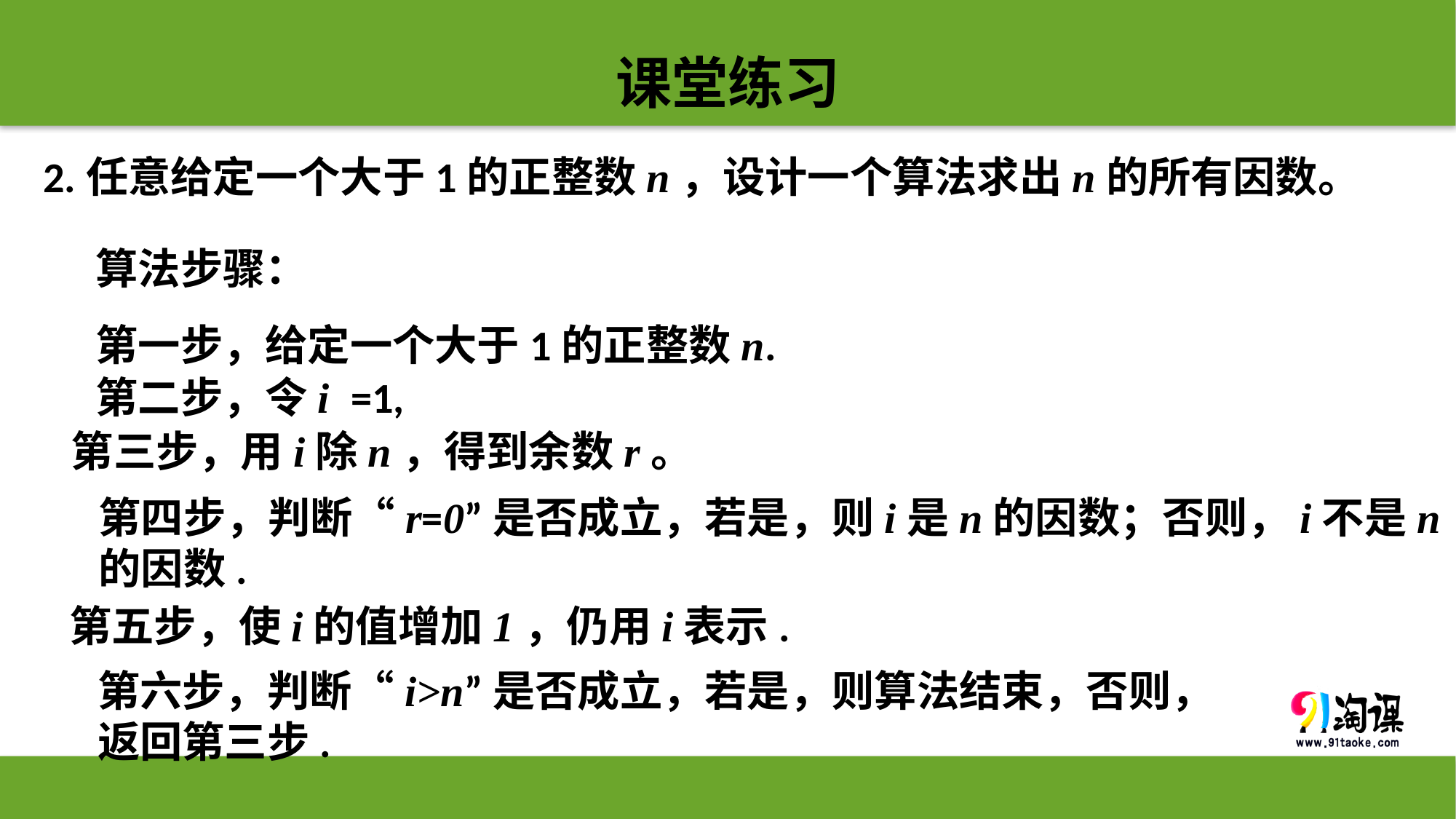

课堂练习
2.任意给定一个大于1的正整数n，设计一个算法求出n的所有因数。
算法步骤：
第一步，给定一个大于1的正整数n.
第二步，令i  =1,
第三步，用i除n，得到余数r。
第四步，判断“r=0”是否成立，若是，则i是n的因数；否则，i不是n的因数.
第五步，使i的值增加1，仍用i表示.
第六步，判断“i>n”是否成立，若是，则算法结束，否则，
返回第三步.